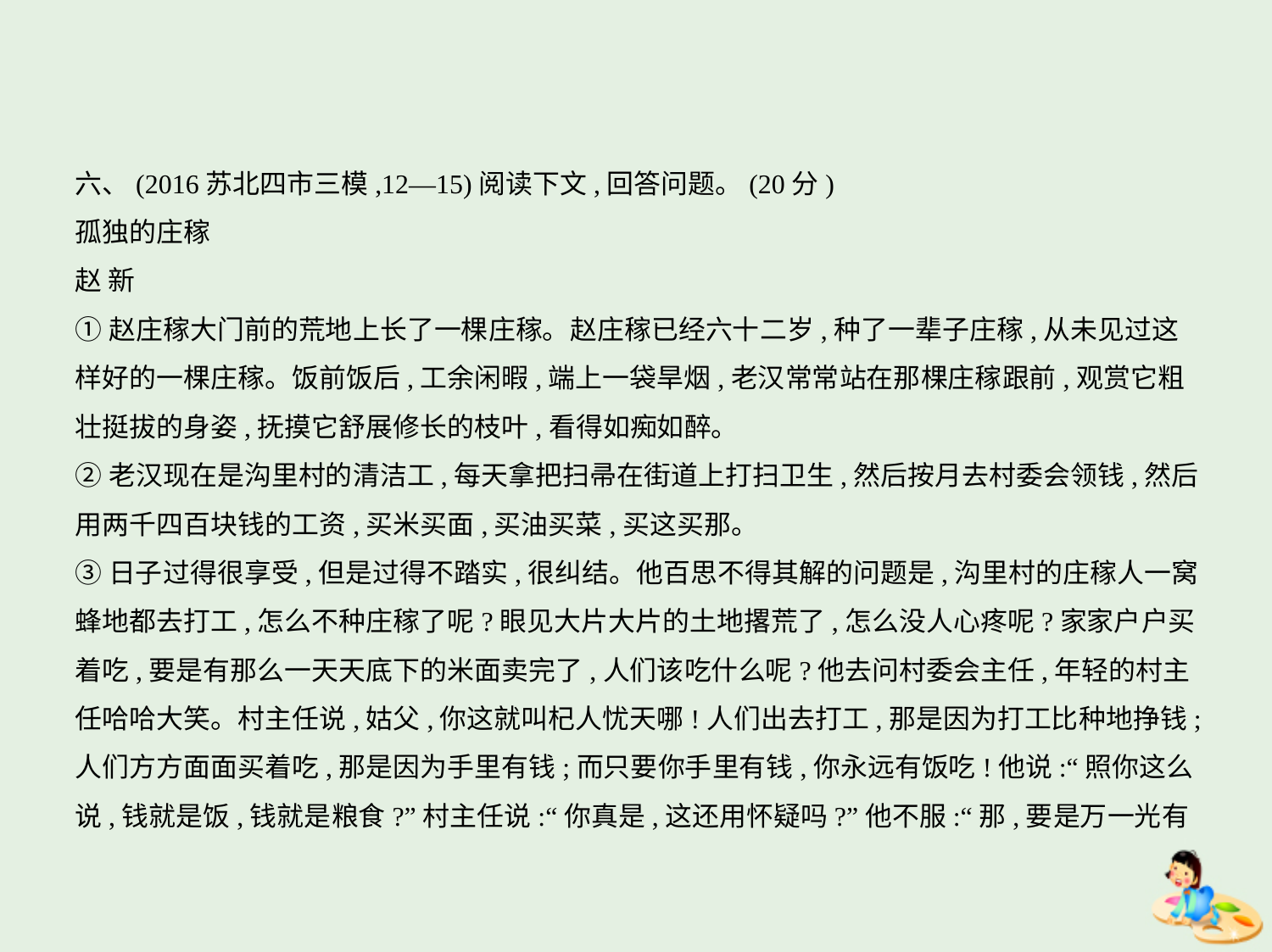

六、(2016苏北四市三模,12—15)阅读下文,回答问题。(20分)
孤独的庄稼
赵 新
①赵庄稼大门前的荒地上长了一棵庄稼。赵庄稼已经六十二岁,种了一辈子庄稼,从未见过这
样好的一棵庄稼。饭前饭后,工余闲暇,端上一袋旱烟,老汉常常站在那棵庄稼跟前,观赏它粗
壮挺拔的身姿,抚摸它舒展修长的枝叶,看得如痴如醉。
②老汉现在是沟里村的清洁工,每天拿把扫帚在街道上打扫卫生,然后按月去村委会领钱,然后
用两千四百块钱的工资,买米买面,买油买菜,买这买那。
③日子过得很享受,但是过得不踏实,很纠结。他百思不得其解的问题是,沟里村的庄稼人一窝
蜂地都去打工,怎么不种庄稼了呢?眼见大片大片的土地撂荒了,怎么没人心疼呢?家家户户买
着吃,要是有那么一天天底下的米面卖完了,人们该吃什么呢?他去问村委会主任,年轻的村主
任哈哈大笑。村主任说,姑父,你这就叫杞人忧天哪!人们出去打工,那是因为打工比种地挣钱;
人们方方面面买着吃,那是因为手里有钱;而只要你手里有钱,你永远有饭吃!他说:“照你这么
说,钱就是饭,钱就是粮食?”村主任说:“你真是,这还用怀疑吗?”他不服:“那,要是万一光有